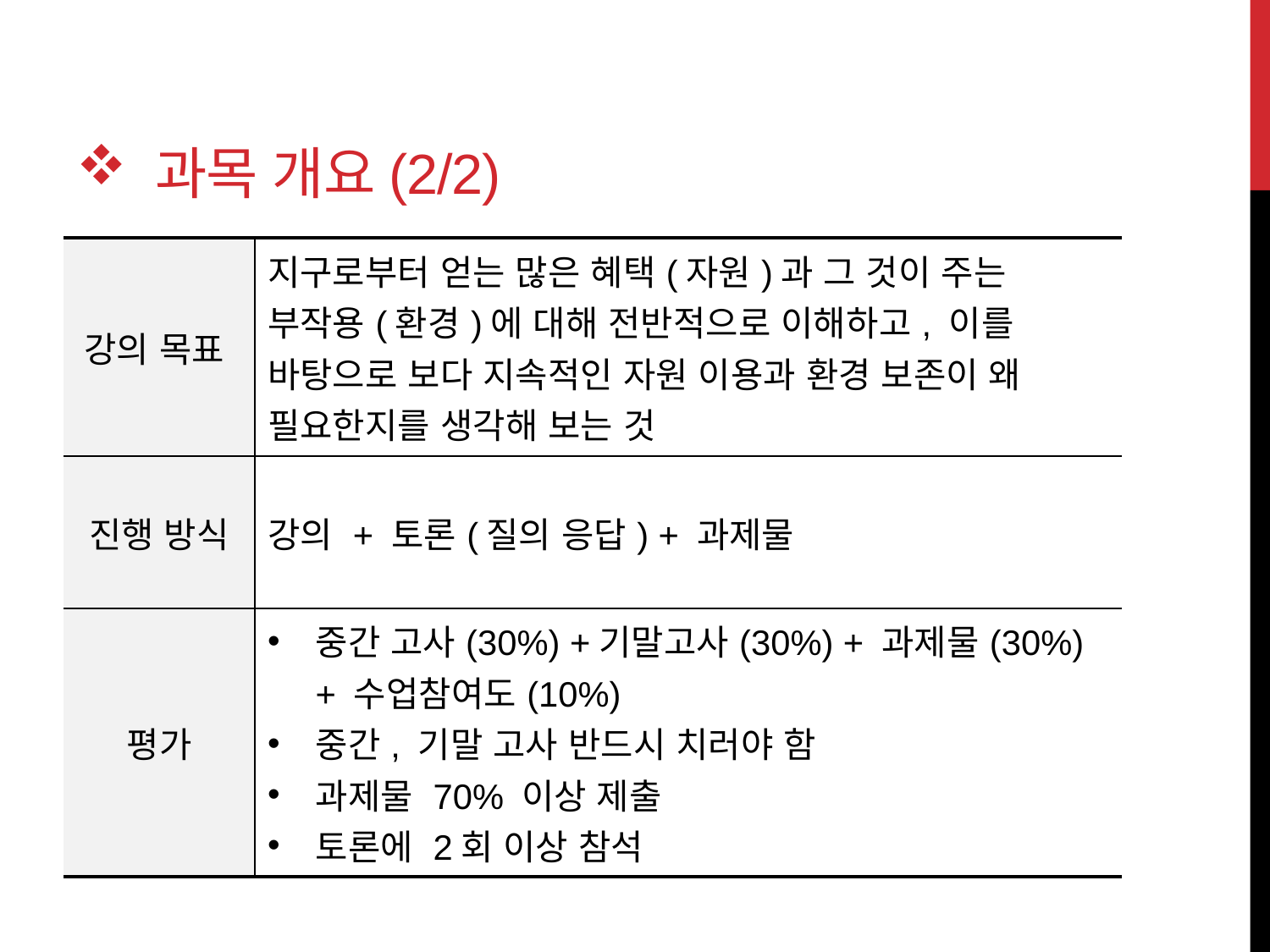

# 과목 개요(2/2)
| 강의 목표 | 지구로부터 얻는 많은 혜택(자원)과 그 것이 주는 부작용(환경)에 대해 전반적으로 이해하고, 이를 바탕으로 보다 지속적인 자원 이용과 환경 보존이 왜 필요한지를 생각해 보는 것 |
| --- | --- |
| 진행 방식 | 강의 + 토론(질의 응답) + 과제물 |
| 평가 | 중간 고사(30%) +기말고사(30%) + 과제물(30%) + 수업참여도(10%) 중간, 기말 고사 반드시 치러야 함 과제물 70% 이상 제출 토론에 2회 이상 참석 |